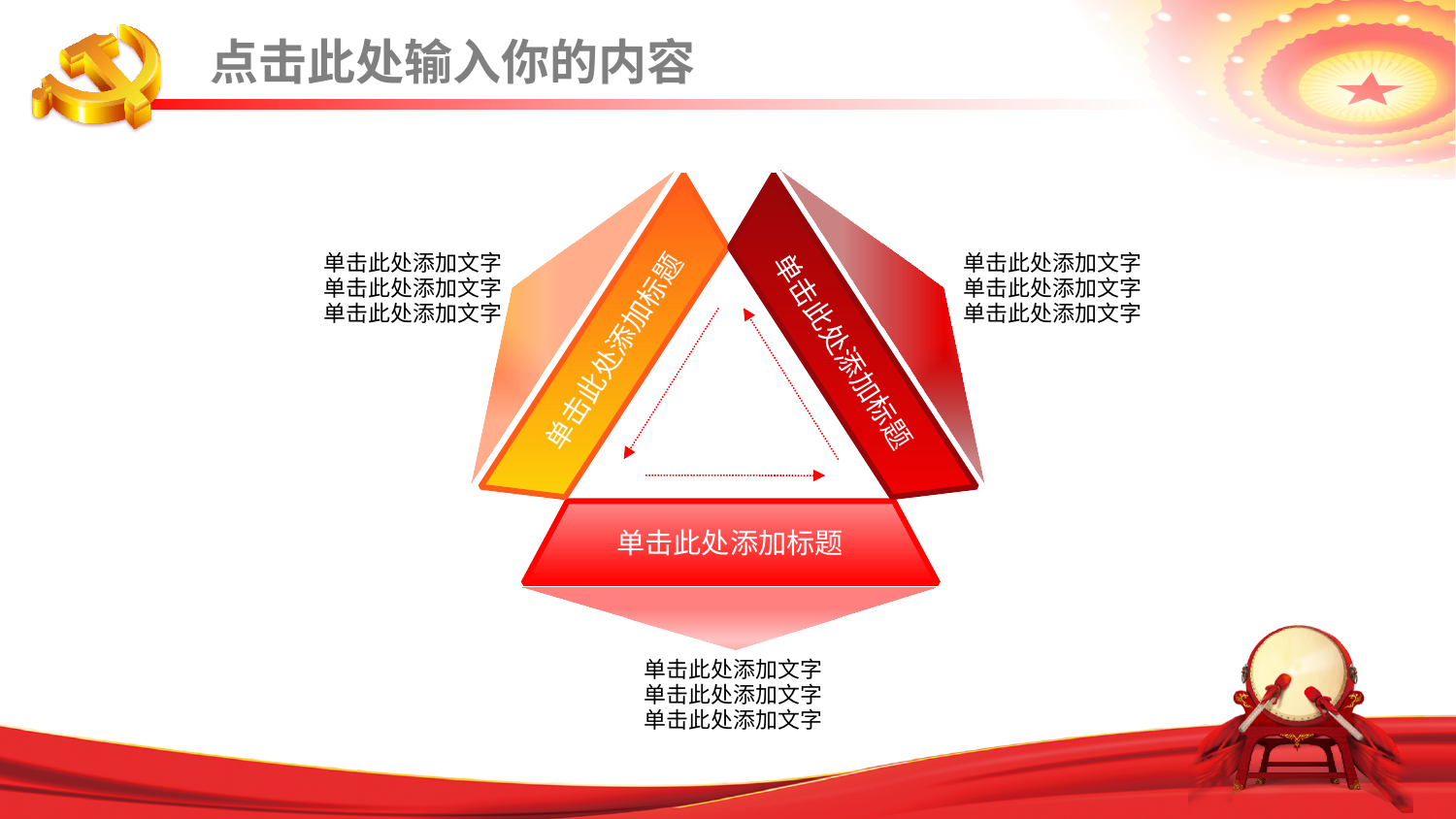

点击此处输入你的内容

单击此处添加标题

单击此处添加标题
单击此处添加文字
单击此处添加文字
单击此处添加文字
单击此处添加文字
单击此处添加文字
单击此处添加文字

单击此处添加标题

单击此处添加文字
单击此处添加文字
单击此处添加文字